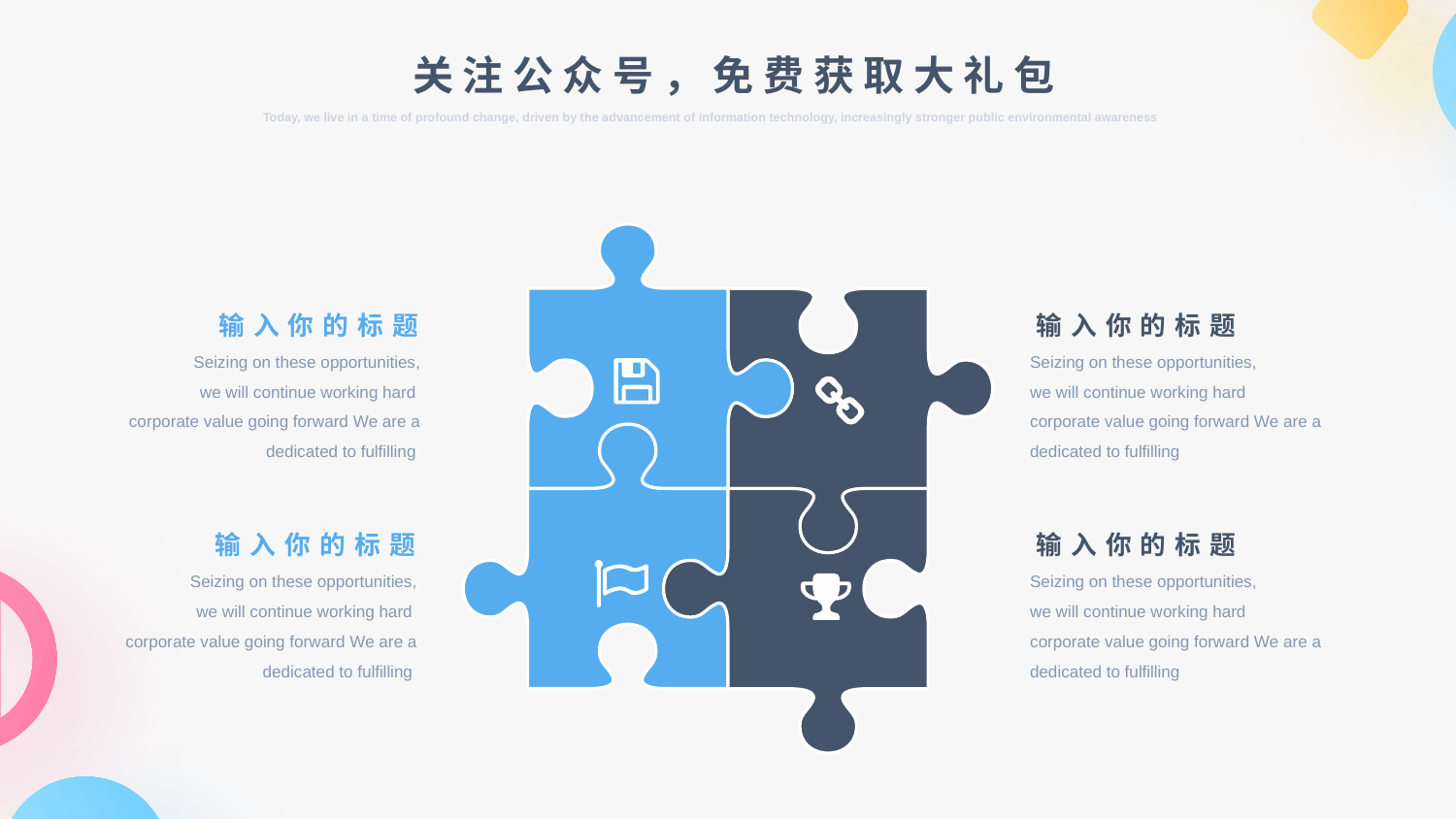

关注公众号，免费获取大礼包
Today, we live in a time of profound change, driven by the advancement of information technology, increasingly stronger public environmental awareness

输入你的标题
Seizing on these opportunities,
we will continue working hard
corporate value going forward We are a dedicated to fulfilling
输入你的标题
Seizing on these opportunities,
we will continue working hard
corporate value going forward We are a dedicated to fulfilling

输入你的标题
Seizing on these opportunities,
we will continue working hard
corporate value going forward We are a dedicated to fulfilling
输入你的标题
Seizing on these opportunities,
we will continue working hard
corporate value going forward We are a dedicated to fulfilling